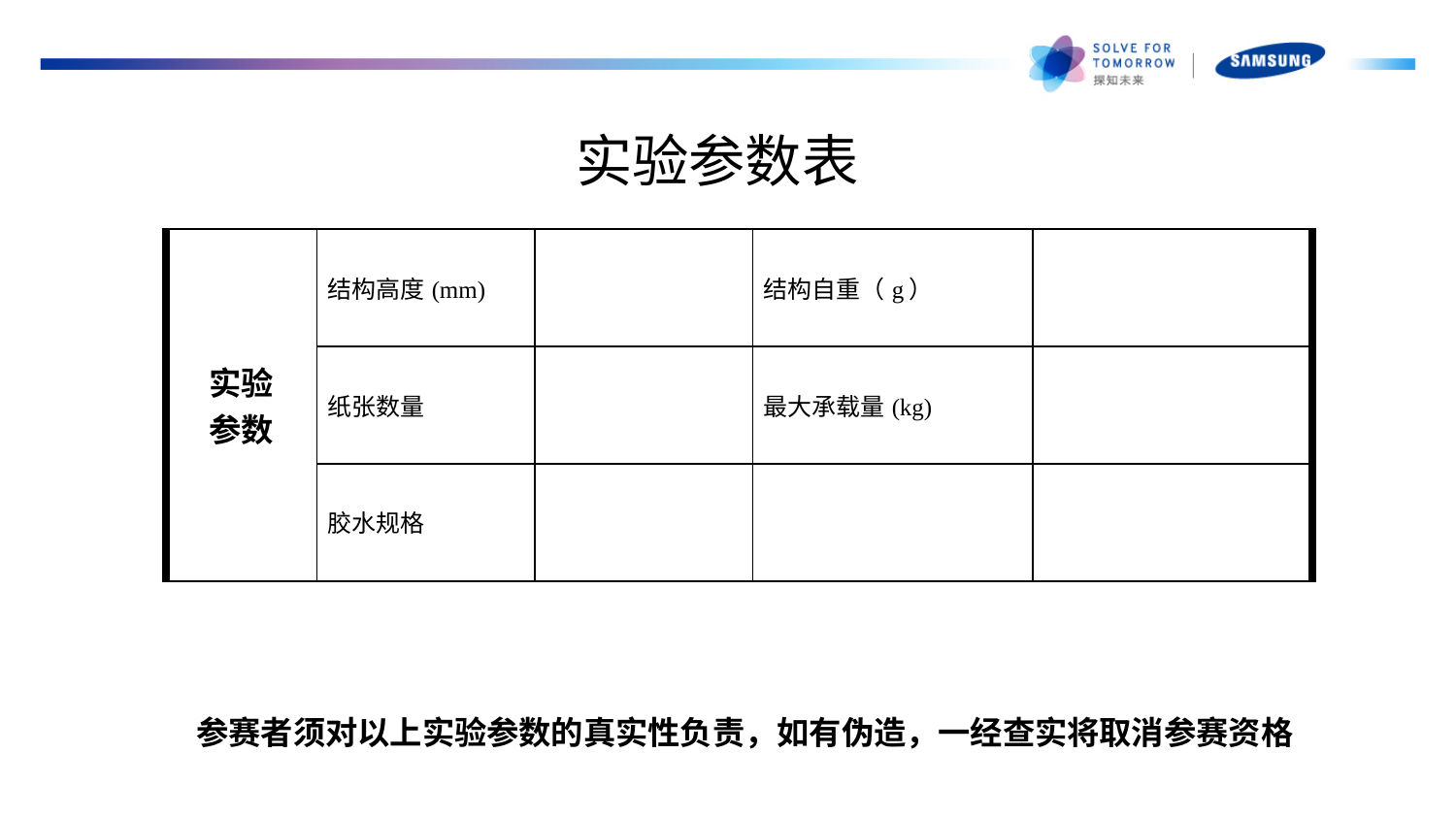

# 实验参数表
| 实验 参数 | 结构高度(mm) |  | 结构自重（g） |  |
| --- | --- | --- | --- | --- |
|  | 纸张数量 |  | 最大承载量(kg) |  |
|  | 胶水规格 |  |  |  |
参赛者须对以上实验参数的真实性负责，如有伪造，一经查实将取消参赛资格